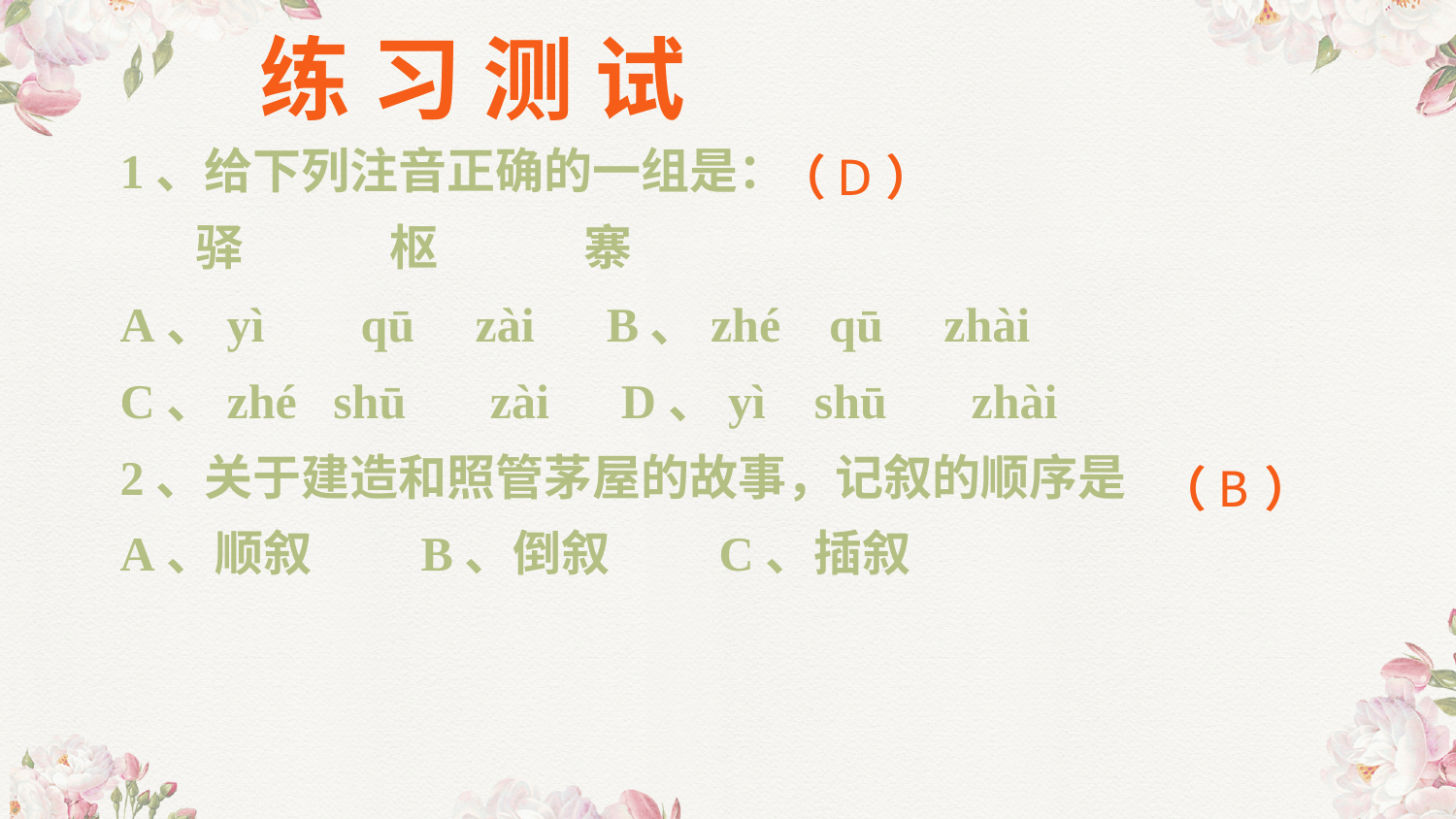

练 习 测 试
1、给下列注音正确的一组是：
　  驿　　　枢　　　寨
A、yì  　qū     zài　B、zhé    qū     zhài
C、zhé   shū 　zài　D、yì    shū 　zhài
2、关于建造和照管茅屋的故事，记叙的顺序是
A、顺叙　　B、倒叙　　C、插叙
（D）
（B）